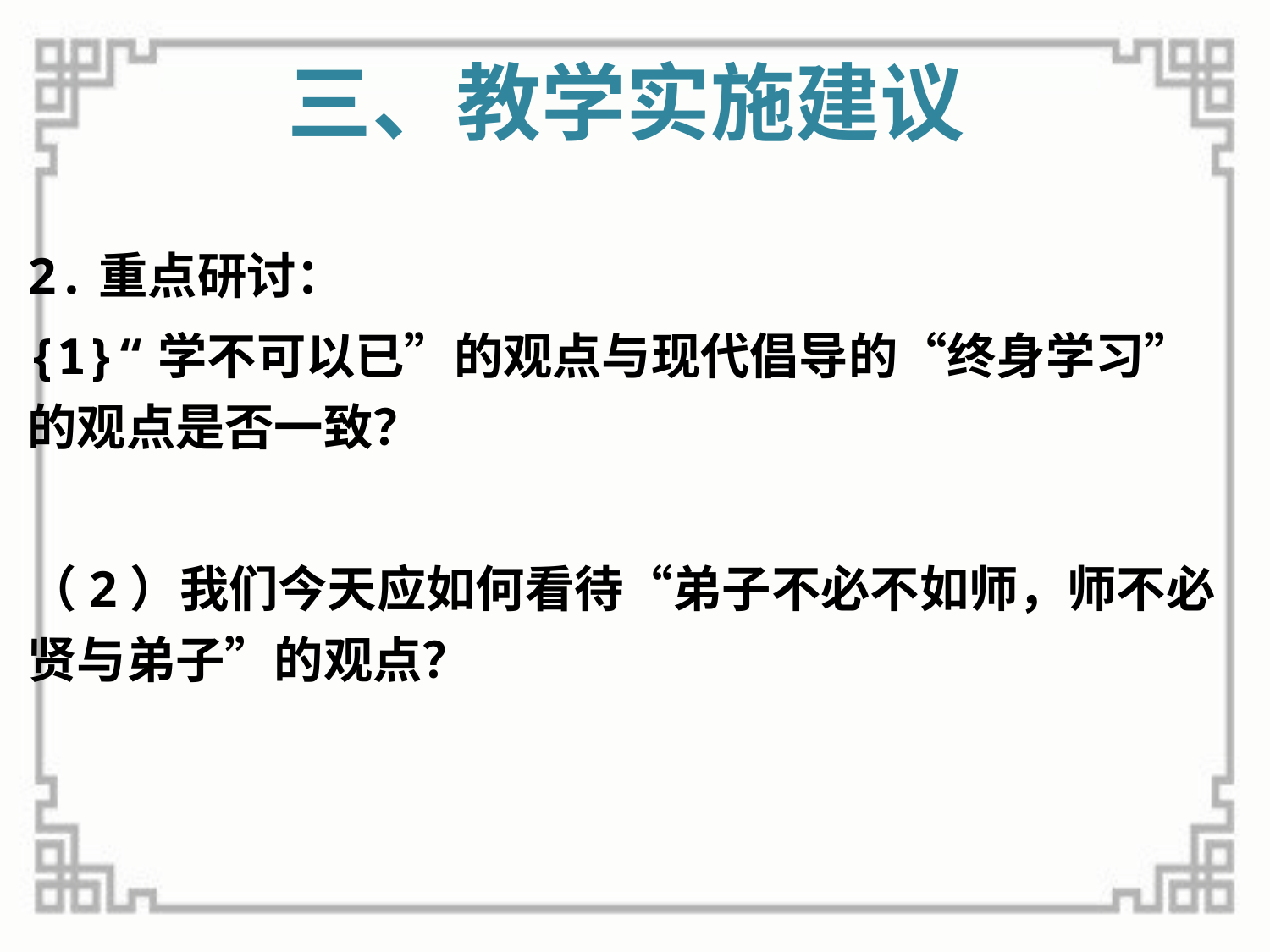

# 三、教学实施建议
2.重点研讨：
{1}“学不可以已”的观点与现代倡导的“终身学习”的观点是否一致？

（2）我们今天应如何看待“弟子不必不如师，师不必贤与弟子”的观点？